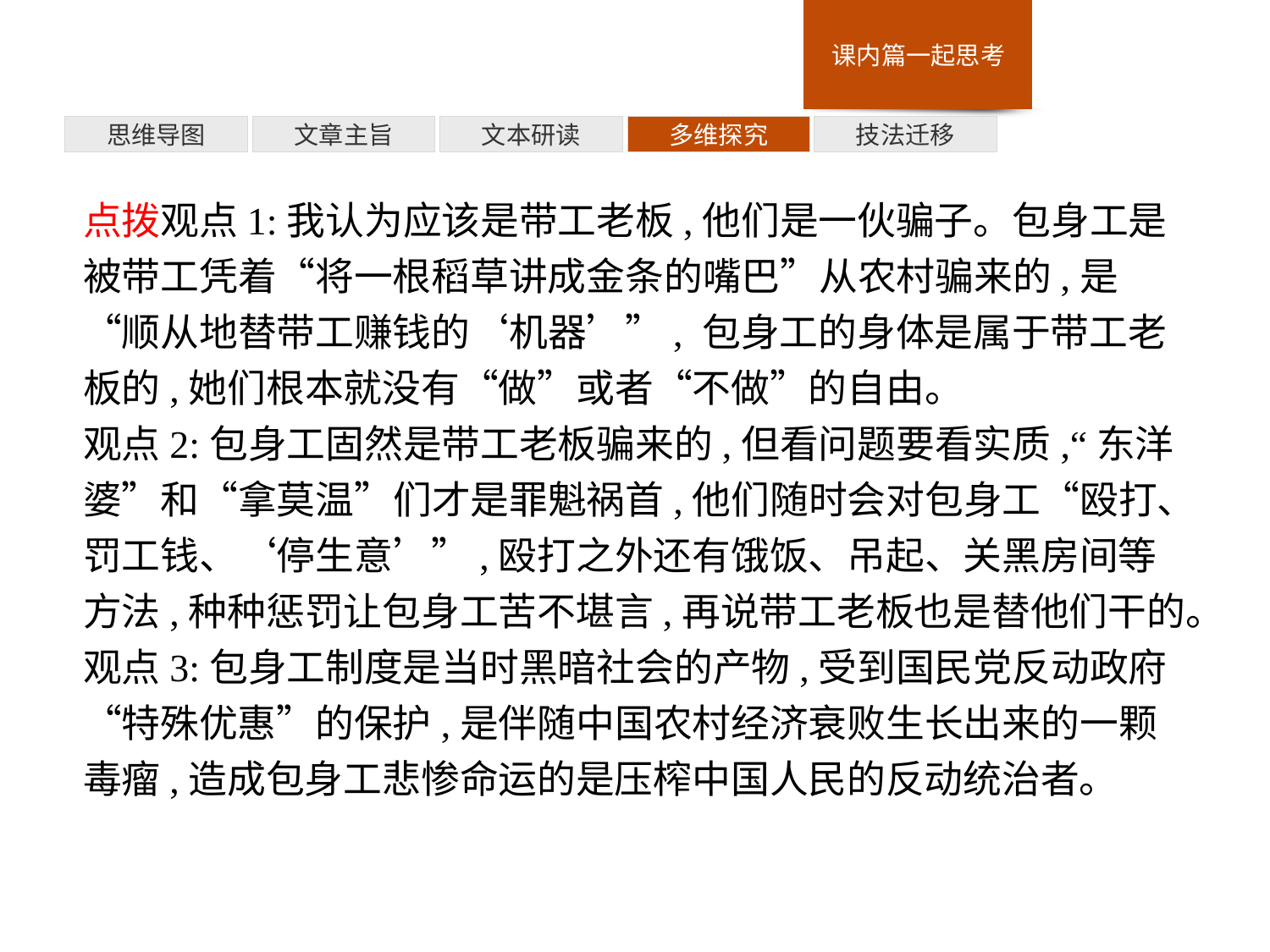

多维探究
思维导图
文章主旨
文本研读
技法迁移
点拨观点1:我认为应该是带工老板,他们是一伙骗子。包身工是被带工凭着“将一根稻草讲成金条的嘴巴”从农村骗来的,是“顺从地替带工赚钱的‘机器’”, 包身工的身体是属于带工老板的,她们根本就没有“做”或者“不做”的自由。
观点2:包身工固然是带工老板骗来的,但看问题要看实质,“东洋婆”和“拿莫温”们才是罪魁祸首,他们随时会对包身工“殴打、罚工钱、‘停生意’”,殴打之外还有饿饭、吊起、关黑房间等方法,种种惩罚让包身工苦不堪言,再说带工老板也是替他们干的。
观点3:包身工制度是当时黑暗社会的产物,受到国民党反动政府“特殊优惠”的保护,是伴随中国农村经济衰败生长出来的一颗毒瘤,造成包身工悲惨命运的是压榨中国人民的反动统治者。